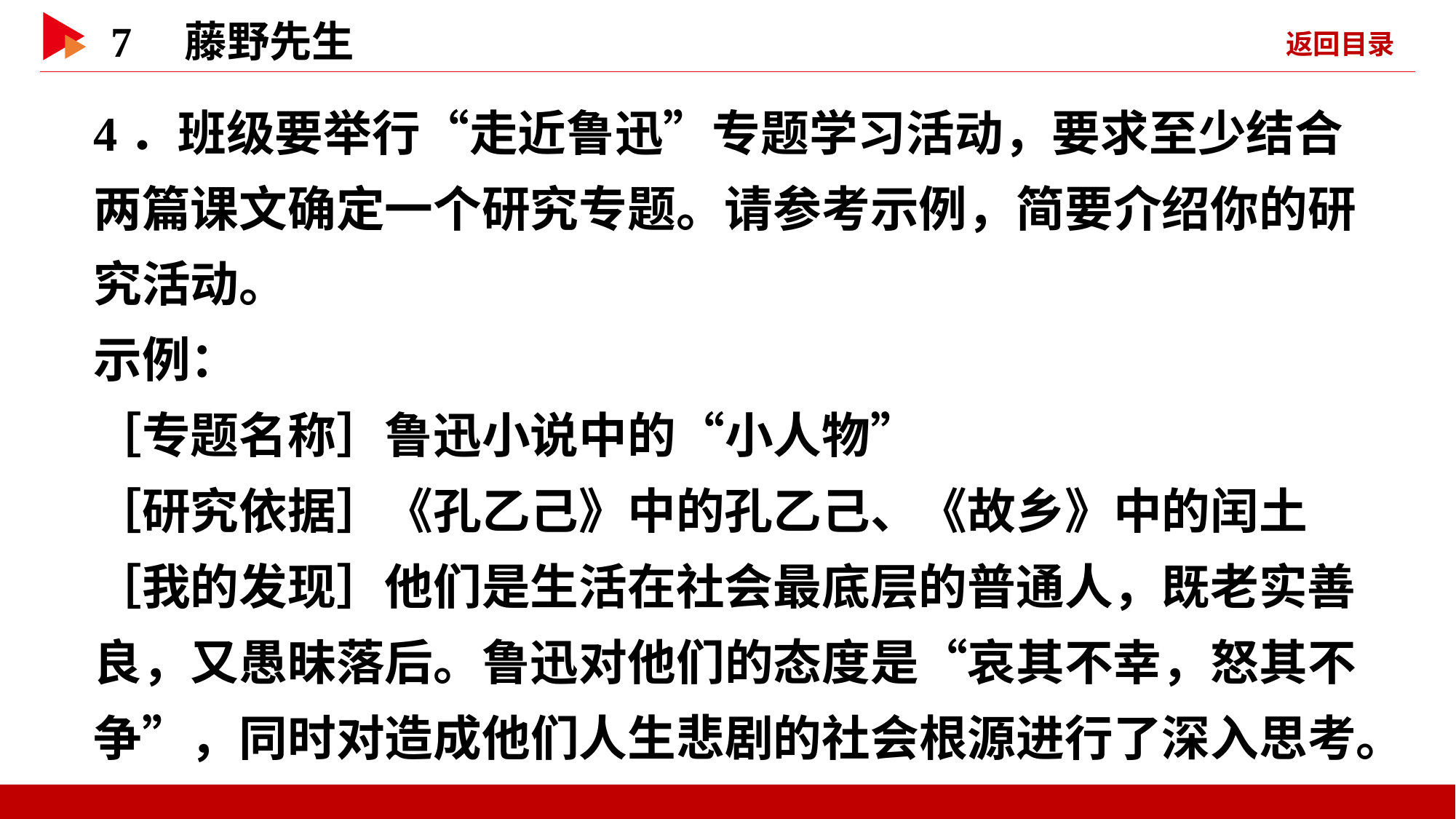

4．班级要举行“走近鲁迅”专题学习活动，要求至少结合两篇课文确定一个研究专题。请参考示例，简要介绍你的研究活动。
示例：
［专题名称］鲁迅小说中的“小人物”
［研究依据］《孔乙己》中的孔乙己、《故乡》中的闰土
［我的发现］他们是生活在社会最底层的普通人，既老实善良，又愚昧落后。鲁迅对他们的态度是“哀其不幸，怒其不争”，同时对造成他们人生悲剧的社会根源进行了深入思考。